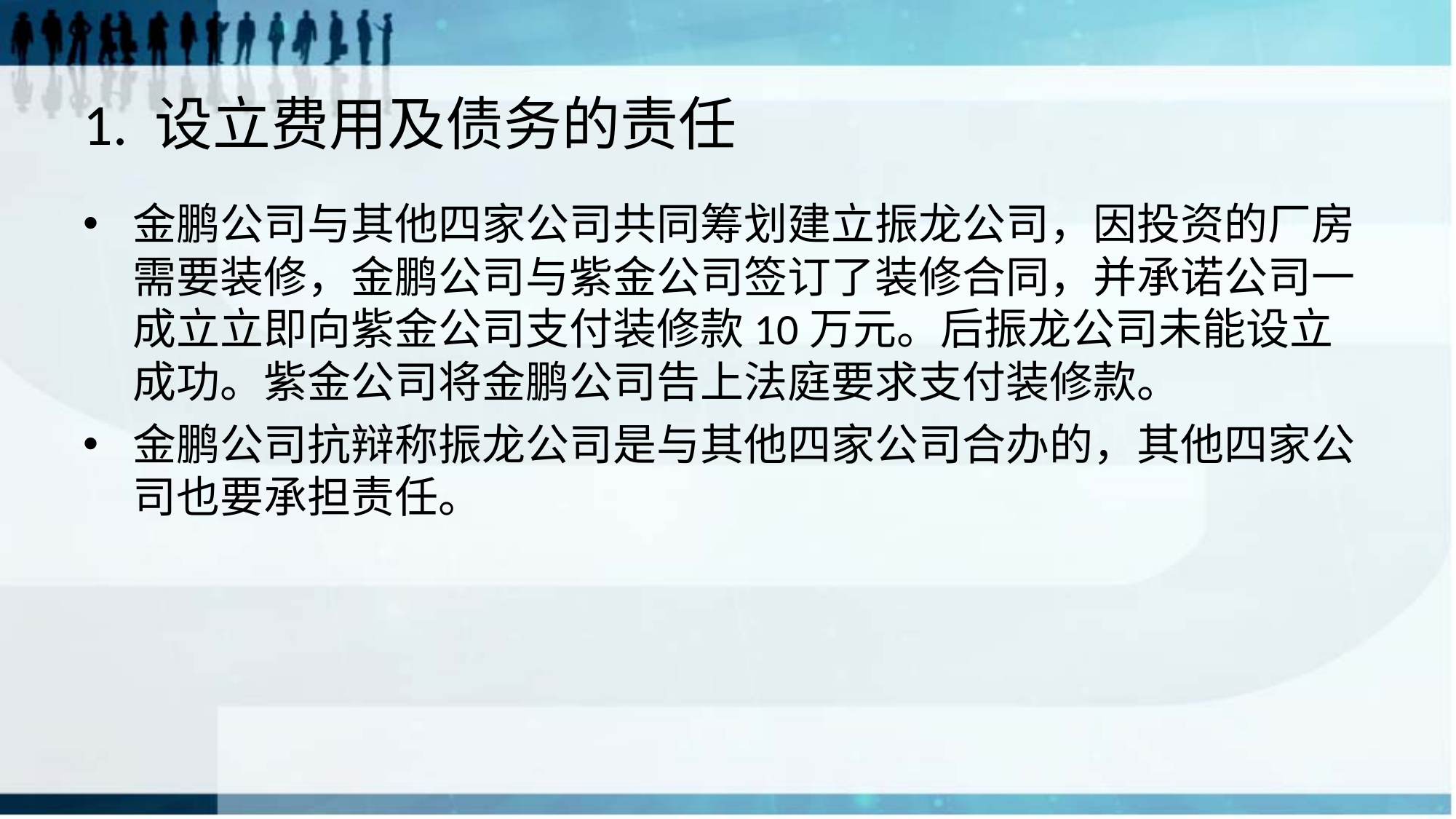

# 1. 设立费用及债务的责任
金鹏公司与其他四家公司共同筹划建立振龙公司，因投资的厂房需要装修，金鹏公司与紫金公司签订了装修合同，并承诺公司一成立立即向紫金公司支付装修款10万元。后振龙公司未能设立成功。紫金公司将金鹏公司告上法庭要求支付装修款。
金鹏公司抗辩称振龙公司是与其他四家公司合办的，其他四家公司也要承担责任。